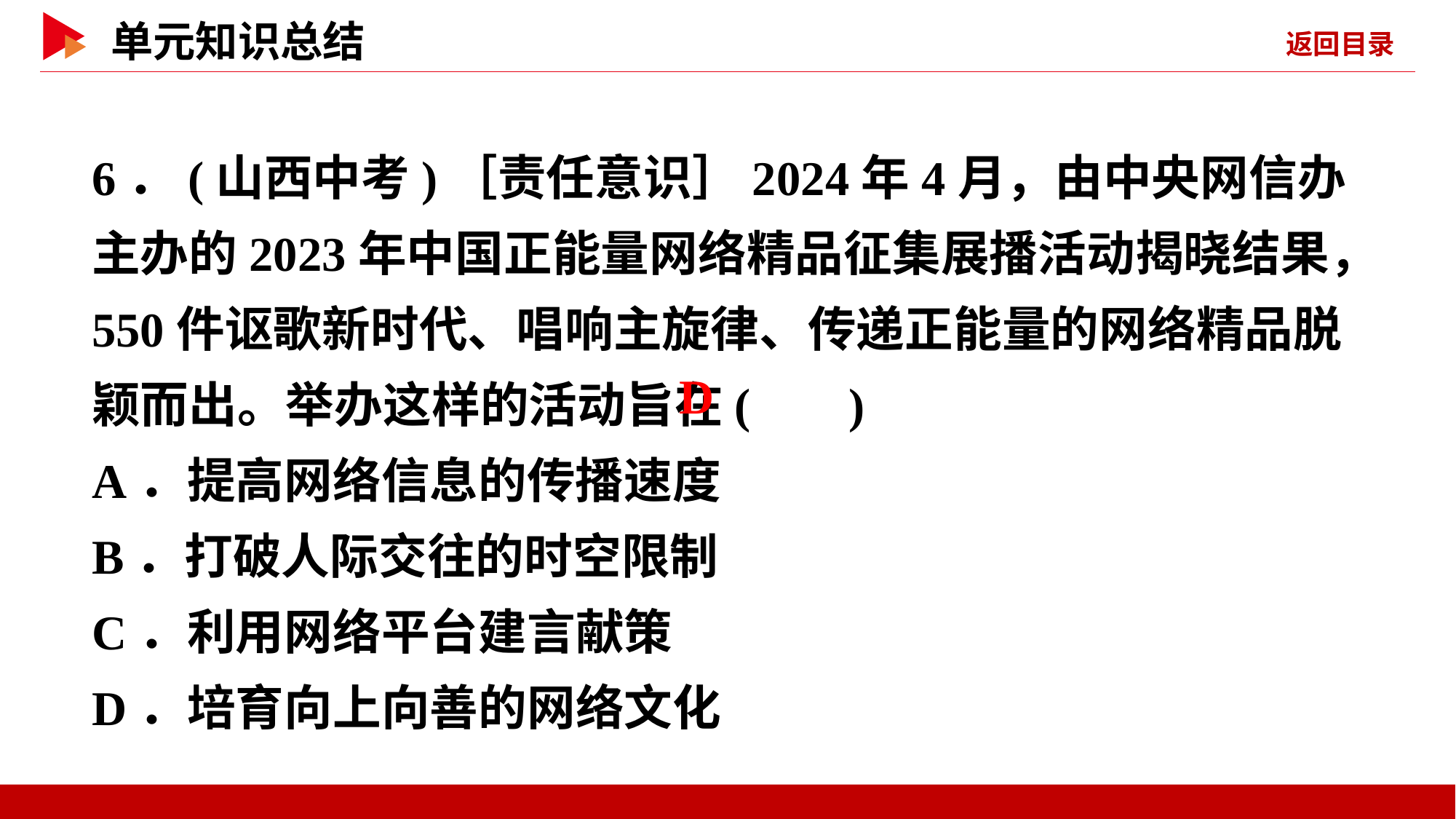

6．(山西中考)［责任意识］2024年4月，由中央网信办主办的2023年中国正能量网络精品征集展播活动揭晓结果，550件讴歌新时代、唱响主旋律、传递正能量的网络精品脱颖而出。举办这样的活动旨在(        )
A．提高网络信息的传播速度
B．打破人际交往的时空限制
C．利用网络平台建言献策
D．培育向上向善的网络文化
   D